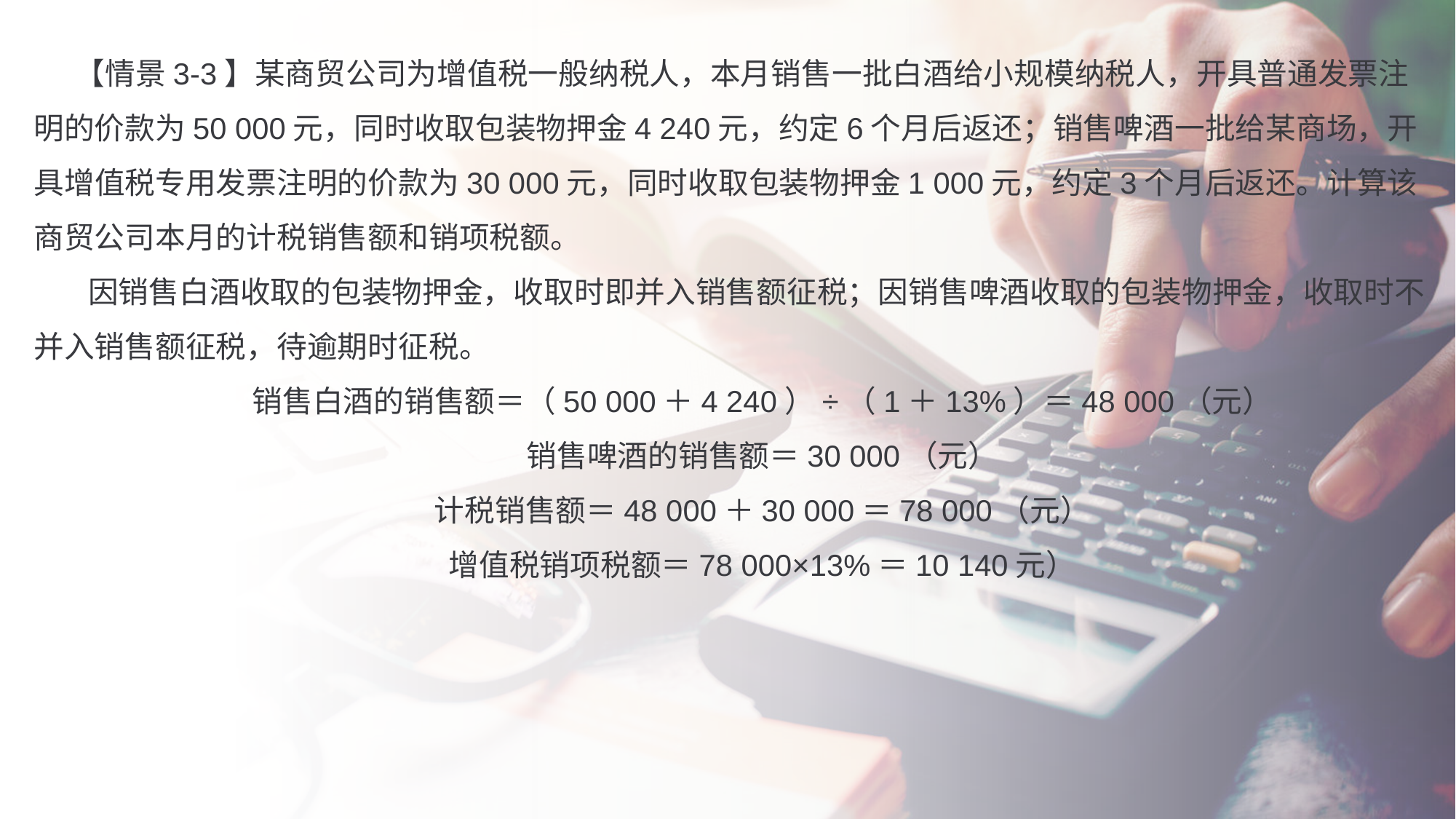

【情景3-3】某商贸公司为增值税一般纳税人，本月销售一批白酒给小规模纳税人，开具普通发票注明的价款为50 000元，同时收取包装物押金4 240元，约定6个月后返还；销售啤酒一批给某商场，开具增值税专用发票注明的价款为30 000元，同时收取包装物押金1 000元，约定3个月后返还。计算该商贸公司本月的计税销售额和销项税额。
       因销售白酒收取的包装物押金，收取时即并入销售额征税；因销售啤酒收取的包装物押金，收取时不并入销售额征税，待逾期时征税。
　　销售白酒的销售额＝（50 000＋4 240）÷（1＋13%）＝48 000（元）
　　销售啤酒的销售额＝30 000（元）
　　计税销售额＝48 000＋30 000＝78 000（元）
　　增值税销项税额＝78 000×13%＝10 140元）